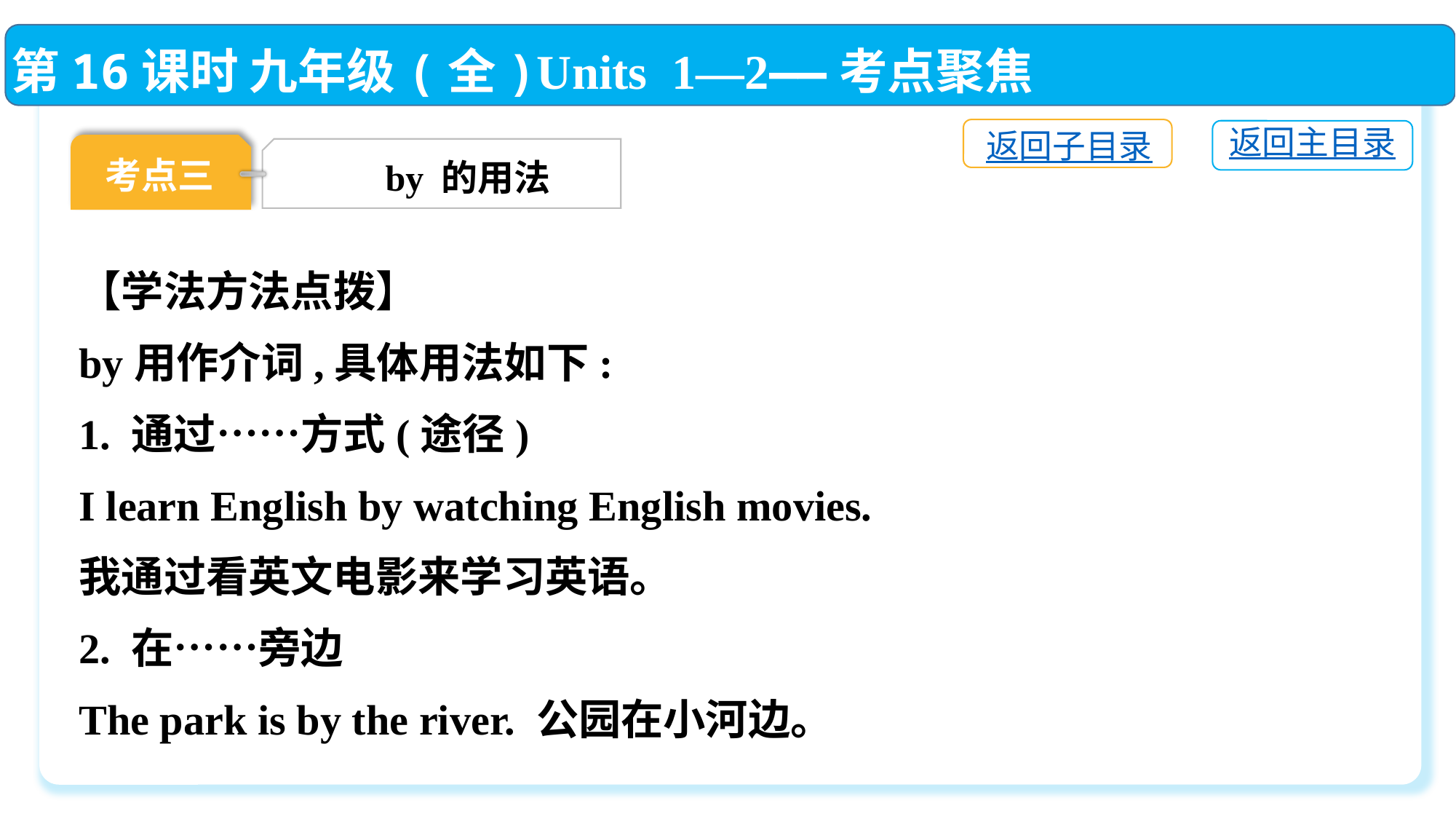

第16课时 九年级(全)Units  1—2——考点聚焦

返回子目录
返回主目录
考点三
by 的用法

【学法方法点拨】
by用作介词,具体用法如下:
1. 通过……方式(途径)
I learn English by watching English movies.
我通过看英文电影来学习英语。
2. 在……旁边
The park is by the river. 公园在小河边。